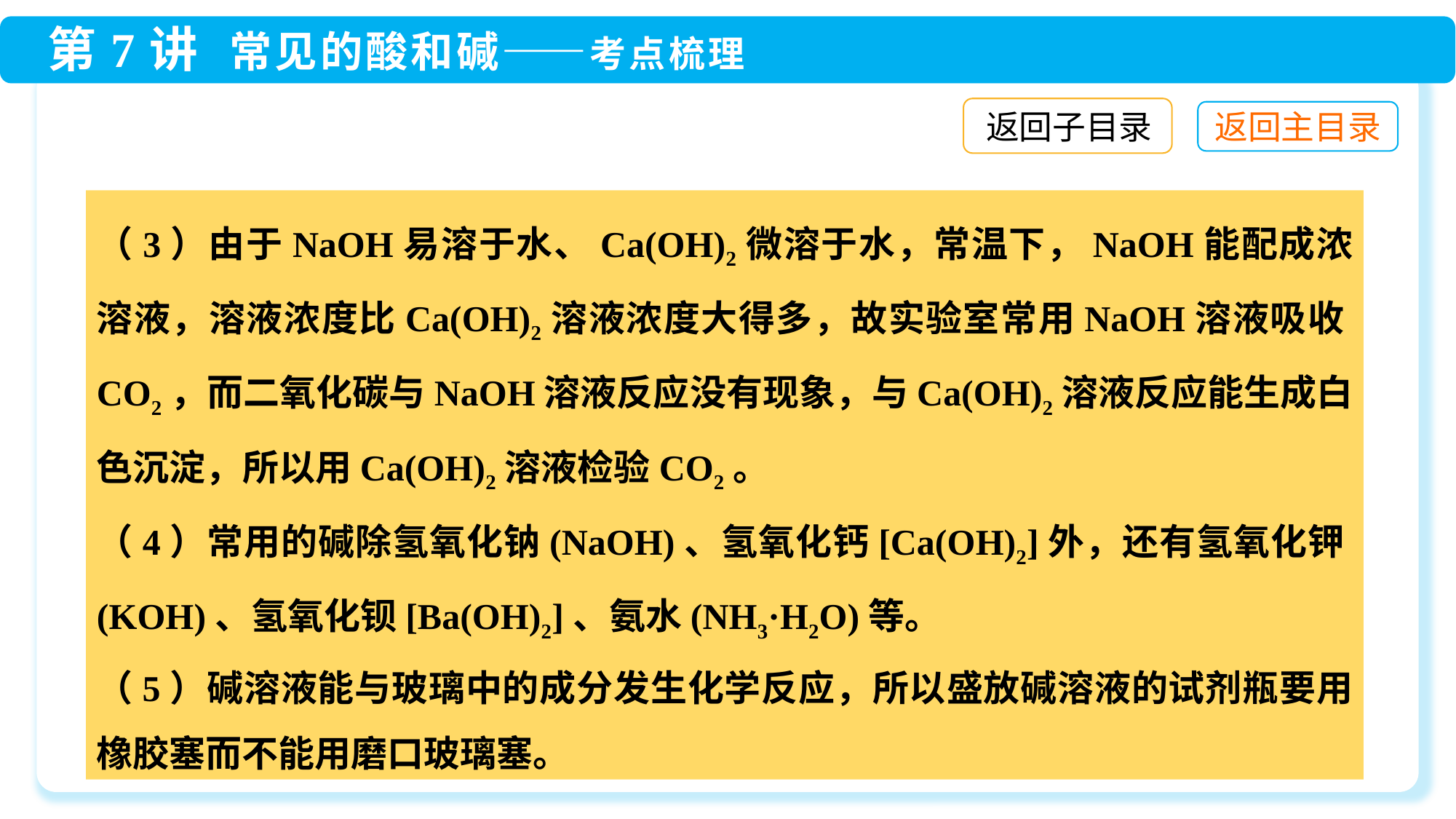

返回子目录
（3）由于NaOH易溶于水、Ca(OH)2微溶于水，常温下，NaOH能配成浓溶液，溶液浓度比Ca(OH)2溶液浓度大得多，故实验室常用NaOH溶液吸收CO2，而二氧化碳与NaOH溶液反应没有现象，与Ca(OH)2溶液反应能生成白色沉淀，所以用Ca(OH)2溶液检验CO2。
（4）常用的碱除氢氧化钠(NaOH)、氢氧化钙[Ca(OH)2]外，还有氢氧化钾(KOH)、氢氧化钡[Ba(OH)2]、氨水(NH3·H2O)等。
（5）碱溶液能与玻璃中的成分发生化学反应，所以盛放碱溶液的试剂瓶要用橡胶塞而不能用磨口玻璃塞。